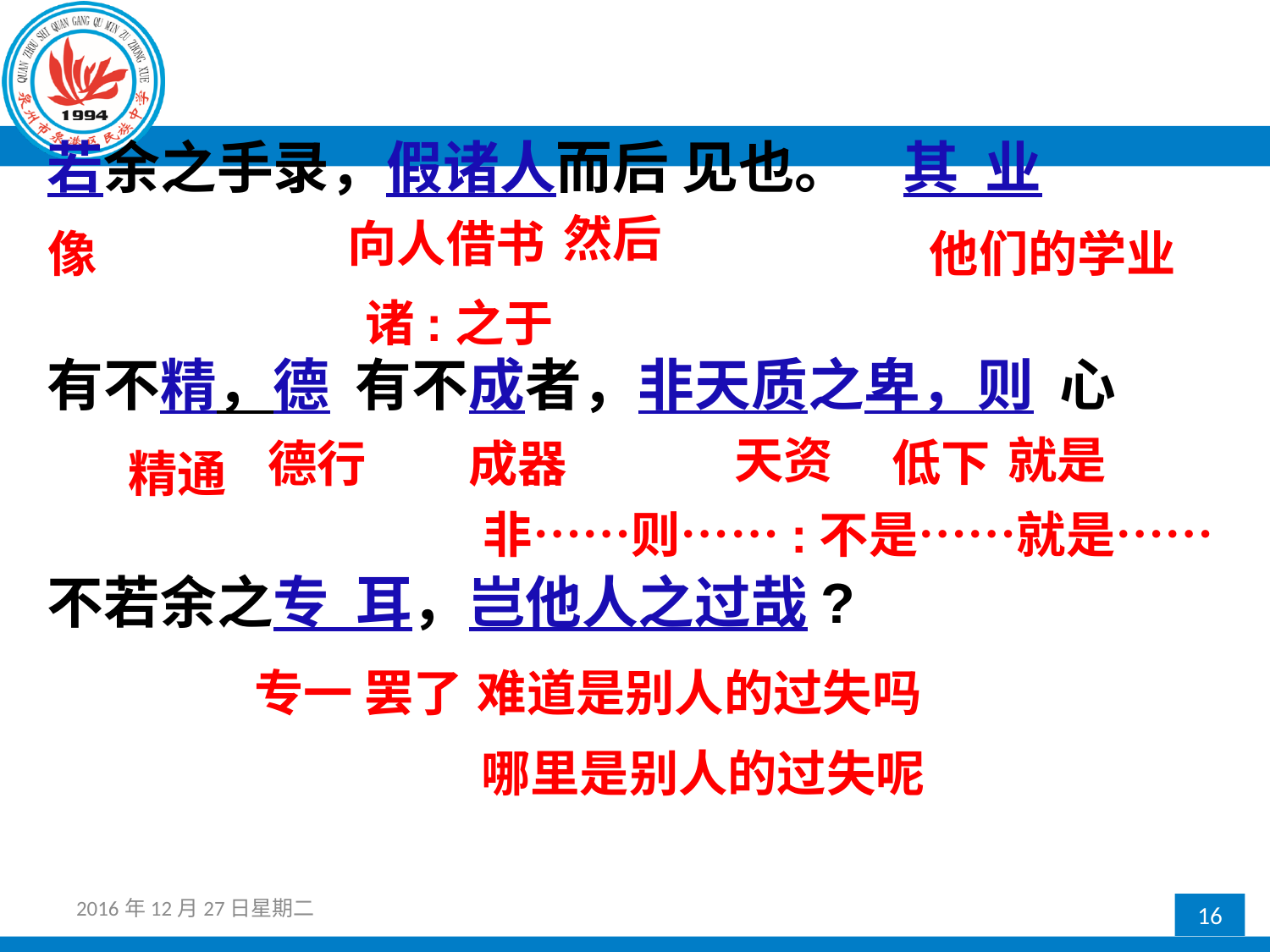

若余之手录，假诸人而后 见也。    其  业

有不精，德  有不成者，非天质之卑，则  心

不若余之专  耳，岂他人之过哉?

然后
向人借书
像
他们的学业
诸:之于
天资
就是
低下
德行
成器
精通
非……则……:不是……就是……
专一 罢了
难道是别人的过失吗
哪里是别人的过失呢
2016年12月27日星期二